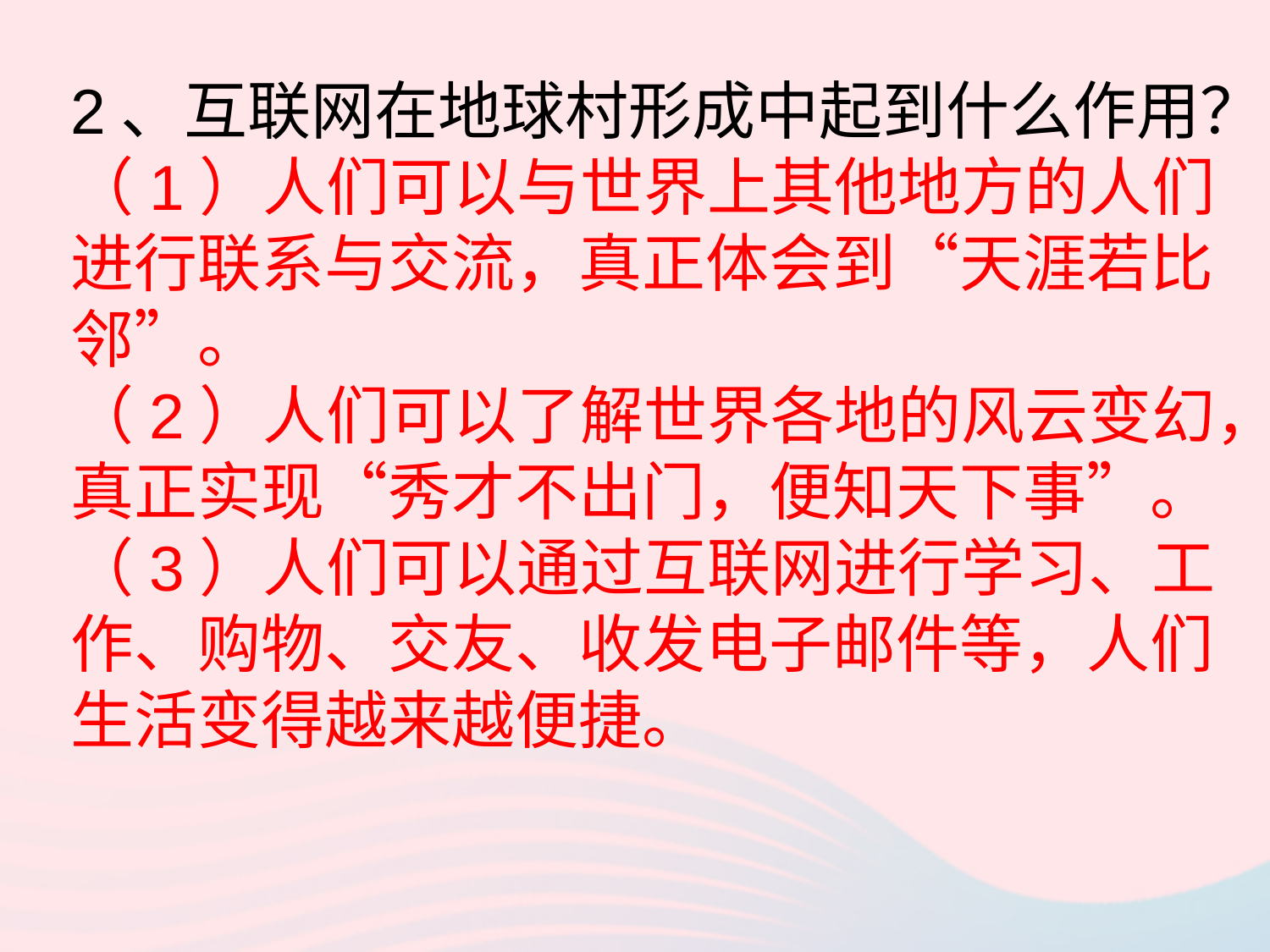

2、互联网在地球村形成中起到什么作用？
（1）人们可以与世界上其他地方的人们进行联系与交流，真正体会到“天涯若比邻”。
（2）人们可以了解世界各地的风云变幻，真正实现“秀才不出门，便知天下事”。
（3）人们可以通过互联网进行学习、工作、购物、交友、收发电子邮件等，人们生活变得越来越便捷。